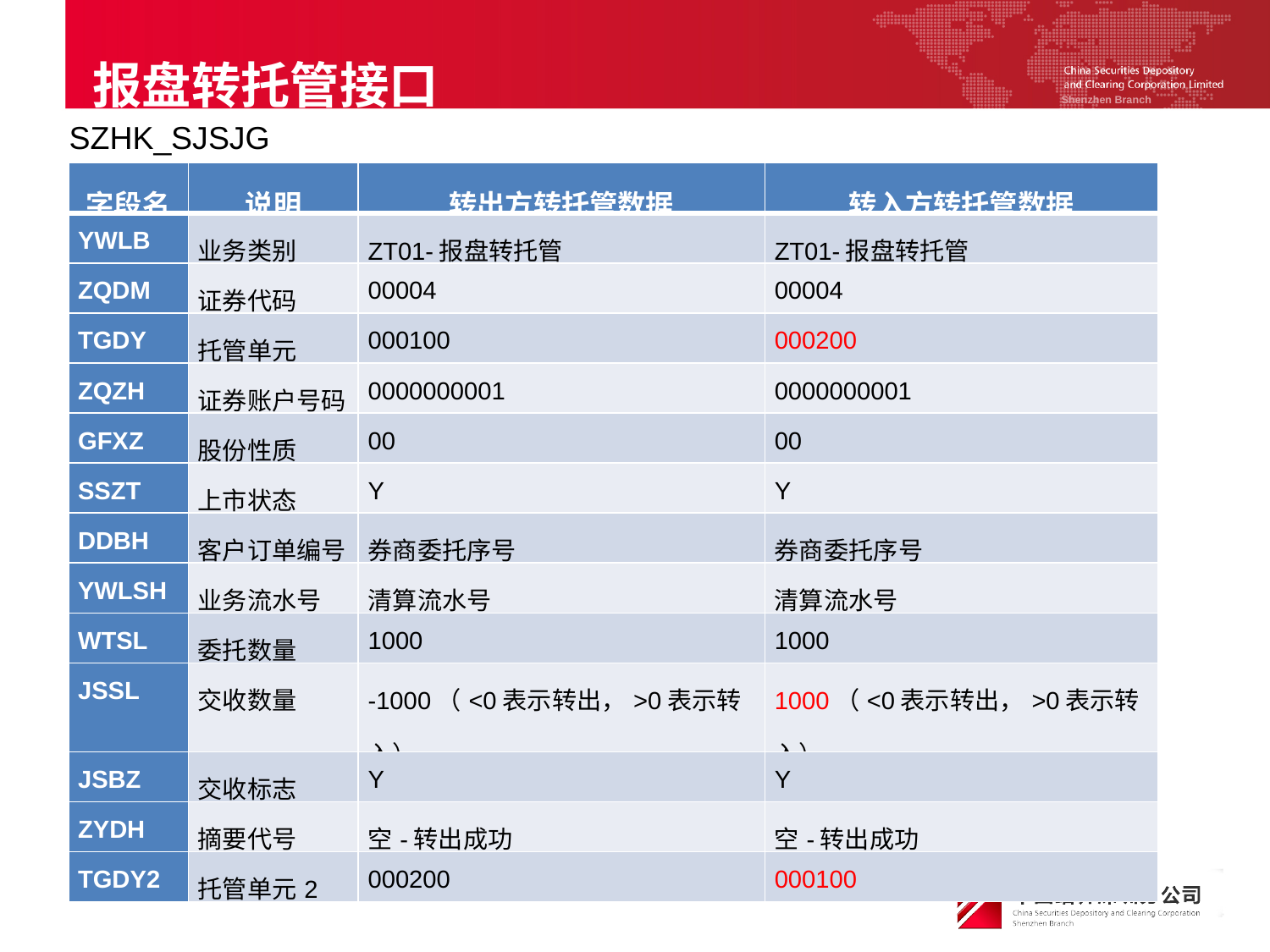

报盘转托管接口
SZHK_SJSJG
| 字段名 | 说明 | 转出方转托管数据 | 转入方转托管数据 |
| --- | --- | --- | --- |
| YWLB | 业务类别 | ZT01-报盘转托管 | ZT01-报盘转托管 |
| ZQDM | 证券代码 | 00004 | 00004 |
| TGDY | 托管单元 | 000100 | 000200 |
| ZQZH | 证券账户号码 | 0000000001 | 0000000001 |
| GFXZ | 股份性质 | 00 | 00 |
| SSZT | 上市状态 | Y | Y |
| DDBH | 客户订单编号 | 券商委托序号 | 券商委托序号 |
| YWLSH | 业务流水号 | 清算流水号 | 清算流水号 |
| WTSL | 委托数量 | 1000 | 1000 |
| JSSL | 交收数量 | -1000（<0表示转出，>0表示转入） | 1000（<0表示转出，>0表示转入） |
| JSBZ | 交收标志 | Y | Y |
| ZYDH | 摘要代号 | 空-转出成功 | 空-转出成功 |
| TGDY2 | 托管单元2 | 000200 | 000100 |